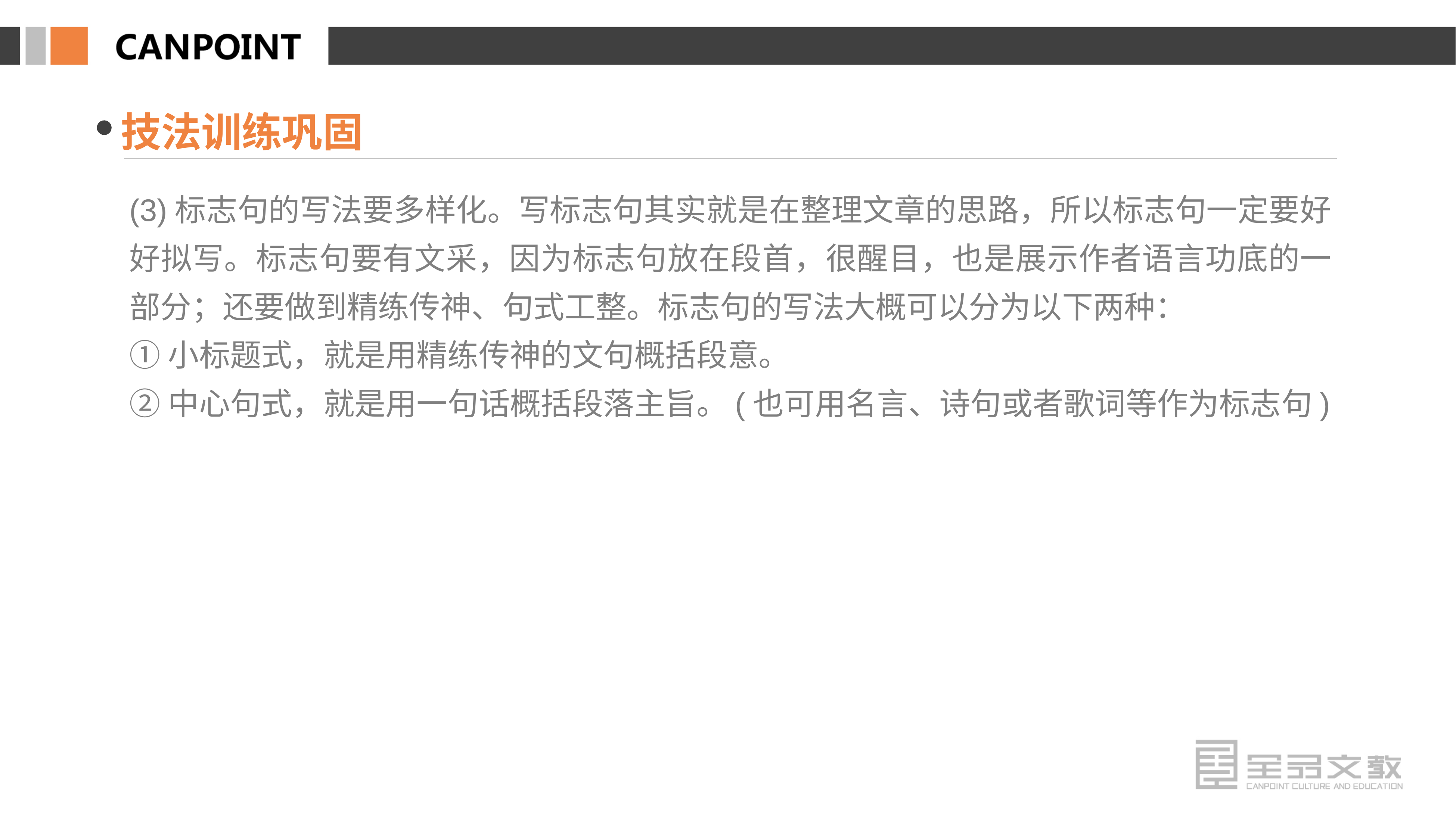

技法训练巩固

(3)标志句的写法要多样化。写标志句其实就是在整理文章的思路，所以标志句一定要好好拟写。标志句要有文采，因为标志句放在段首，很醒目，也是展示作者语言功底的一部分；还要做到精练传神、句式工整。标志句的写法大概可以分为以下两种：
①小标题式，就是用精练传神的文句概括段意。
②中心句式，就是用一句话概括段落主旨。(也可用名言、诗句或者歌词等作为标志句)